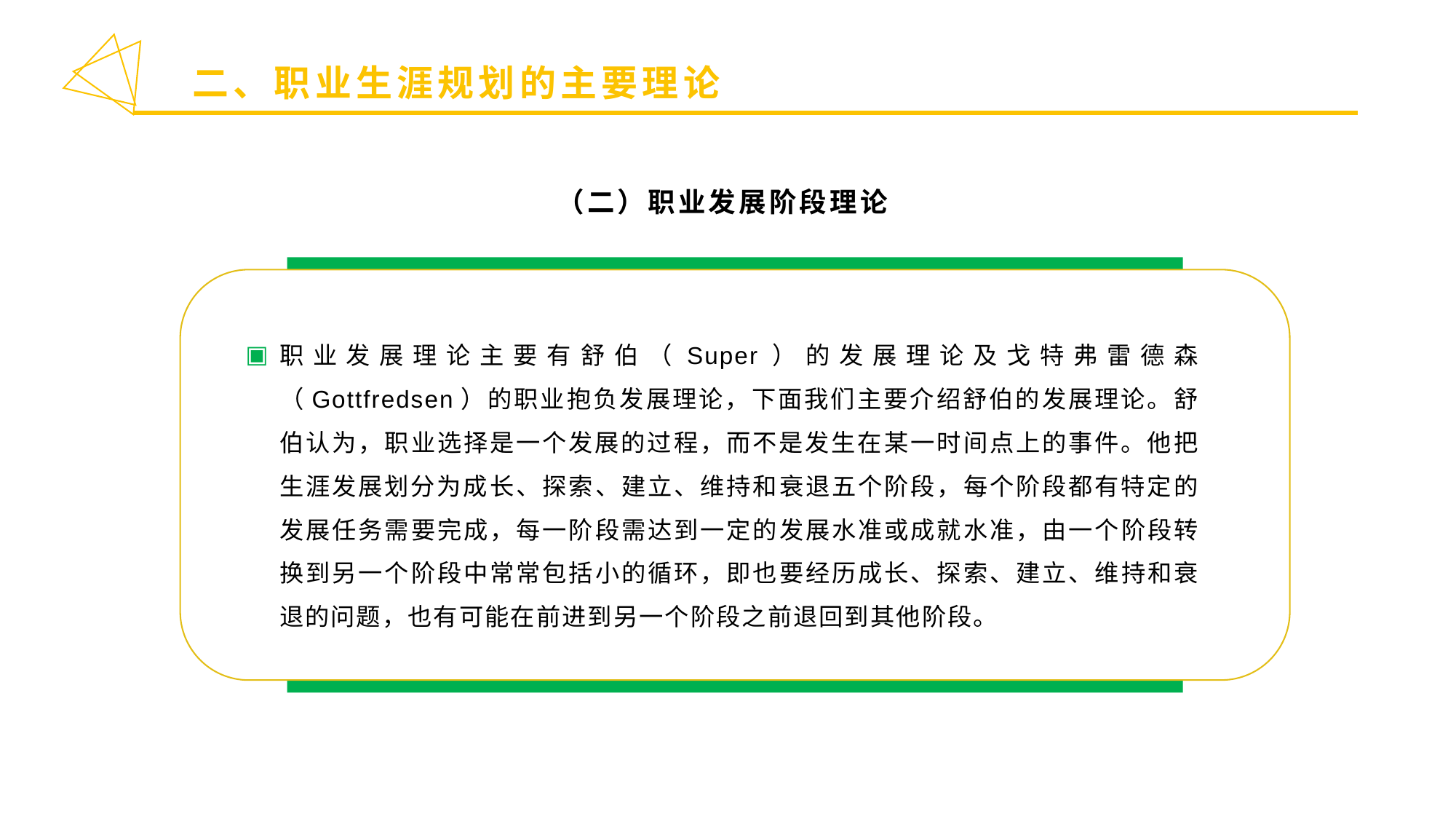

二、职业生涯规划的主要理论
（二）职业发展阶段理论

职业发展理论主要有舒伯（Super）的发展理论及戈特弗雷德森（Gottfredsen）的职业抱负发展理论，下面我们主要介绍舒伯的发展理论。舒伯认为，职业选择是一个发展的过程，而不是发生在某一时间点上的事件。他把生涯发展划分为成长、探索、建立、维持和衰退五个阶段，每个阶段都有特定的发展任务需要完成，每一阶段需达到一定的发展水准或成就水准，由一个阶段转换到另一个阶段中常常包括小的循环，即也要经历成长、探索、建立、维持和衰退的问题，也有可能在前进到另一个阶段之前退回到其他阶段。